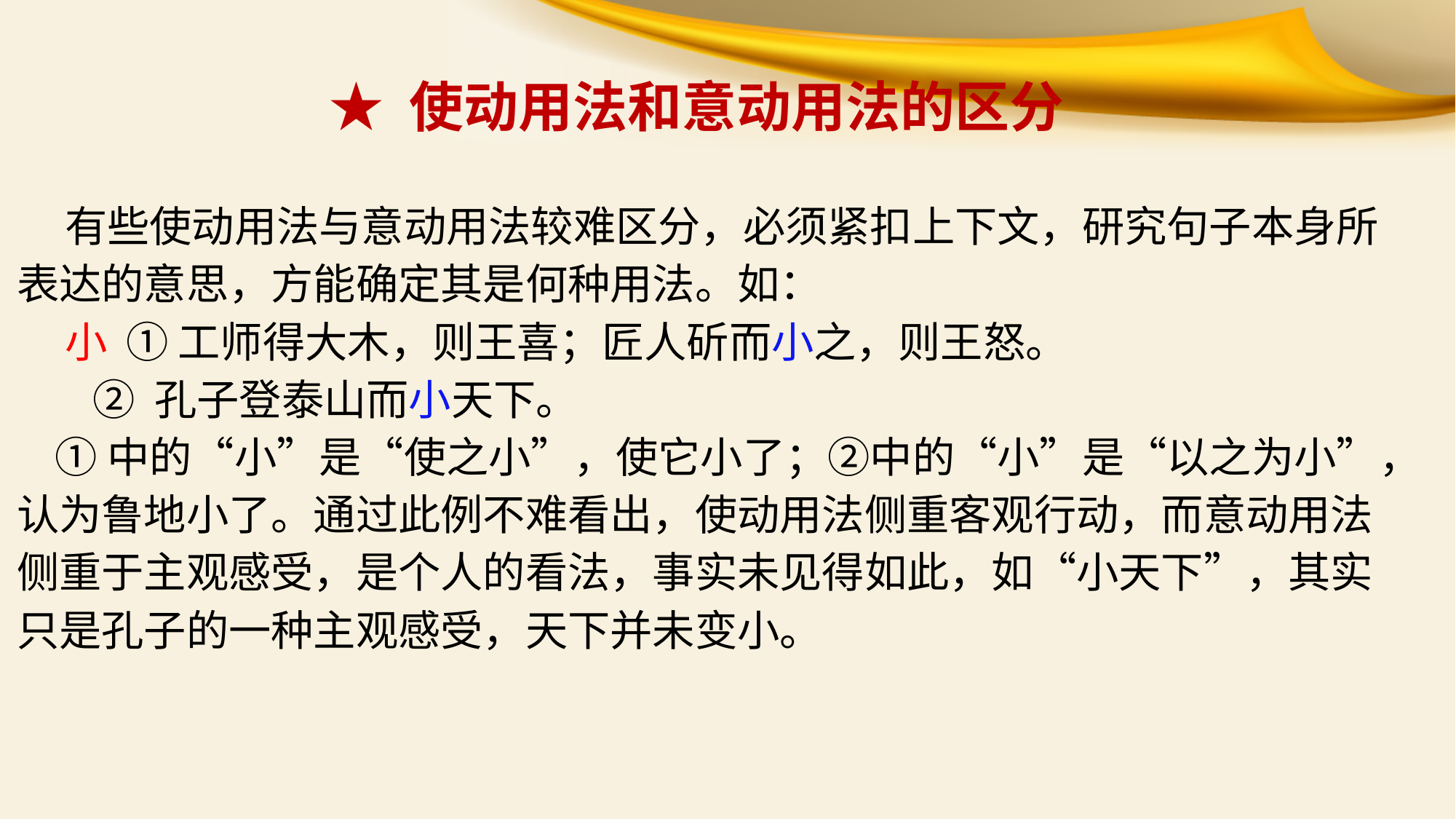

★ 使动用法和意动用法的区分
    有些使动用法与意动用法较难区分，必须紧扣上下文，研究句子本身所表达的意思，方能确定其是何种用法。如：
    小  ① 工师得大木，则王喜；匠人斫而小之，则王怒。
        ② 孔子登泰山而小天下。
    ①中的“小”是“使之小”，使它小了；②中的“小”是“以之为小”，认为鲁地小了。通过此例不难看出，使动用法侧重客观行动，而意动用法侧重于主观感受，是个人的看法，事实未见得如此，如“小天下”，其实只是孔子的一种主观感受，天下并未变小。